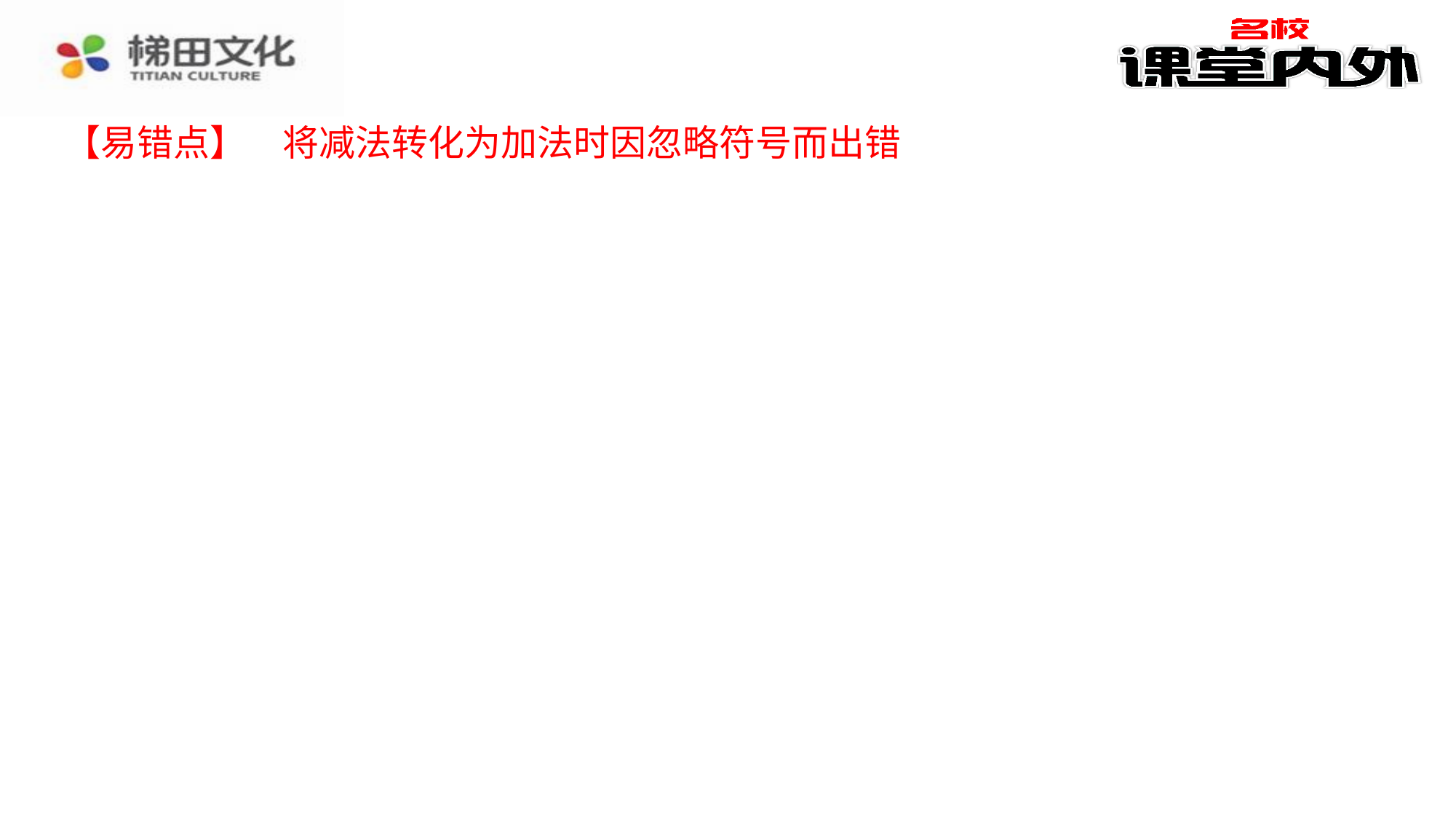

【易错点】　将减法转化为加法时因忽略符号而出错
【易错点】　将减法转化为加法时因忽略符号而出错